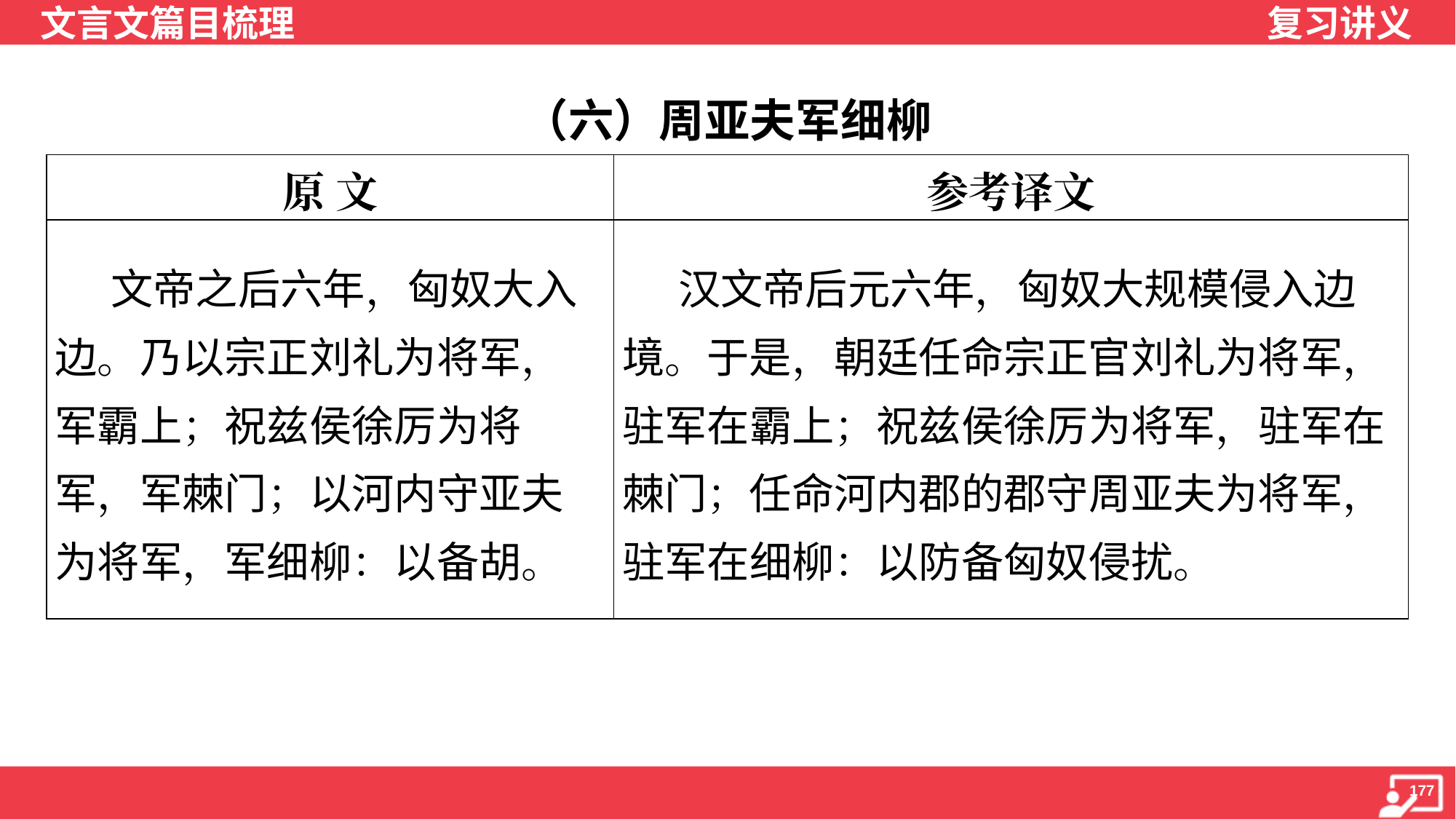

（六）周亚夫军细柳
| 原 文 | 参考译文 |
| --- | --- |
| 文帝之后六年，匈奴大入边。乃以宗正刘礼为将军，军霸上；祝兹侯徐厉为将军，军棘门；以河内守亚夫为将军，军细柳：以备胡。 | 汉文帝后元六年，匈奴大规模侵入边 境。于是，朝廷任命宗正官刘礼为将军， 驻军在霸上；祝兹侯徐厉为将军，驻军在 棘门；任命河内郡的郡守周亚夫为将军， 驻军在细柳：以防备匈奴侵扰。 |